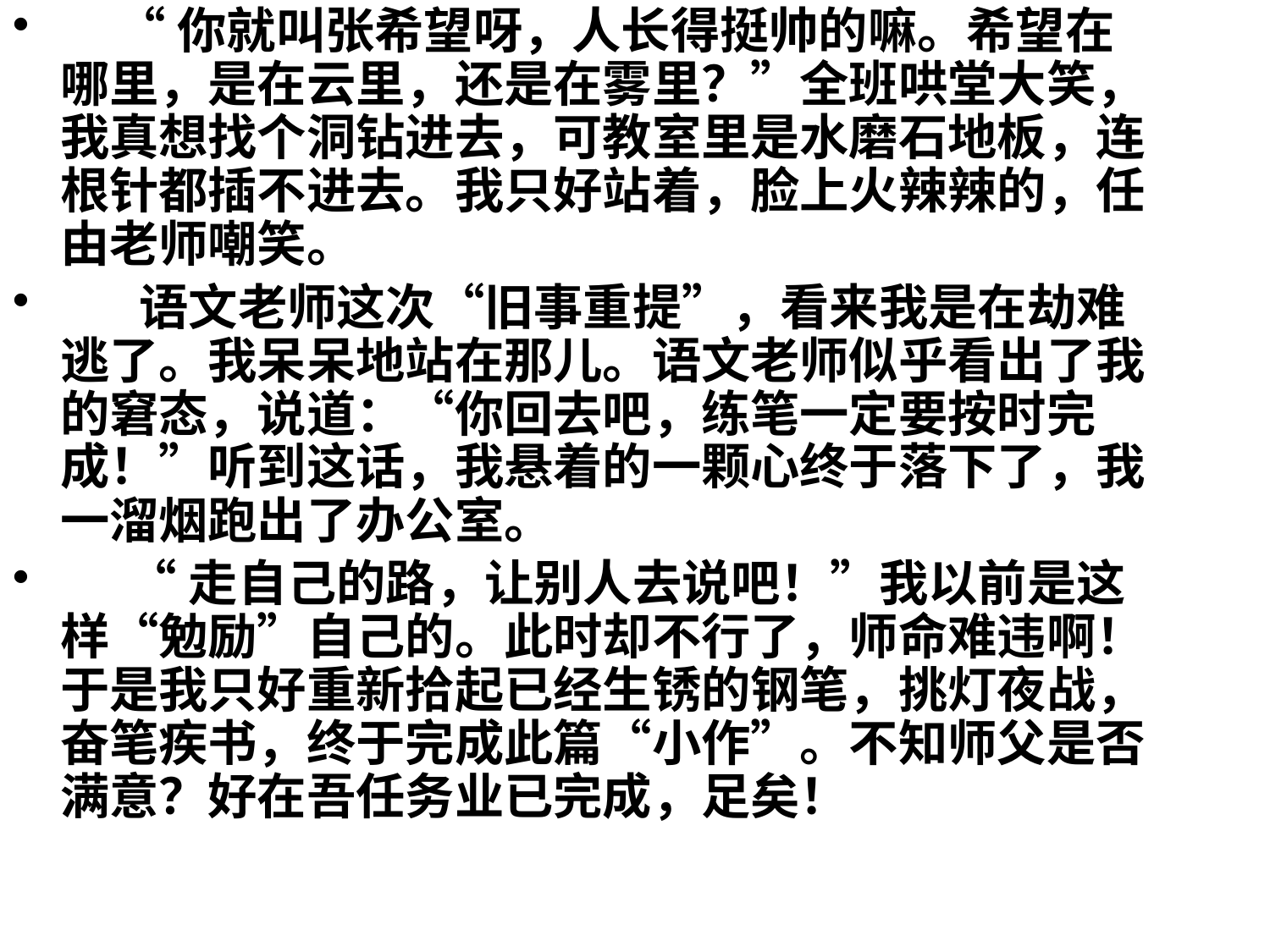

“你就叫张希望呀，人长得挺帅的嘛。希望在哪里，是在云里，还是在雾里？”全班哄堂大笑，我真想找个洞钻进去，可教室里是水磨石地板，连根针都插不进去。我只好站着，脸上火辣辣的，任由老师嘲笑。
      语文老师这次“旧事重提”，看来我是在劫难逃了。我呆呆地站在那儿。语文老师似乎看出了我的窘态，说道：“你回去吧，练笔一定要按时完成！”听到这话，我悬着的一颗心终于落下了，我一溜烟跑出了办公室。
      “走自己的路，让别人去说吧！”我以前是这样“勉励”自己的。此时却不行了，师命难违啊！于是我只好重新拾起已经生锈的钢笔，挑灯夜战，奋笔疾书，终于完成此篇“小作”。不知师父是否满意？好在吾任务业已完成，足矣！